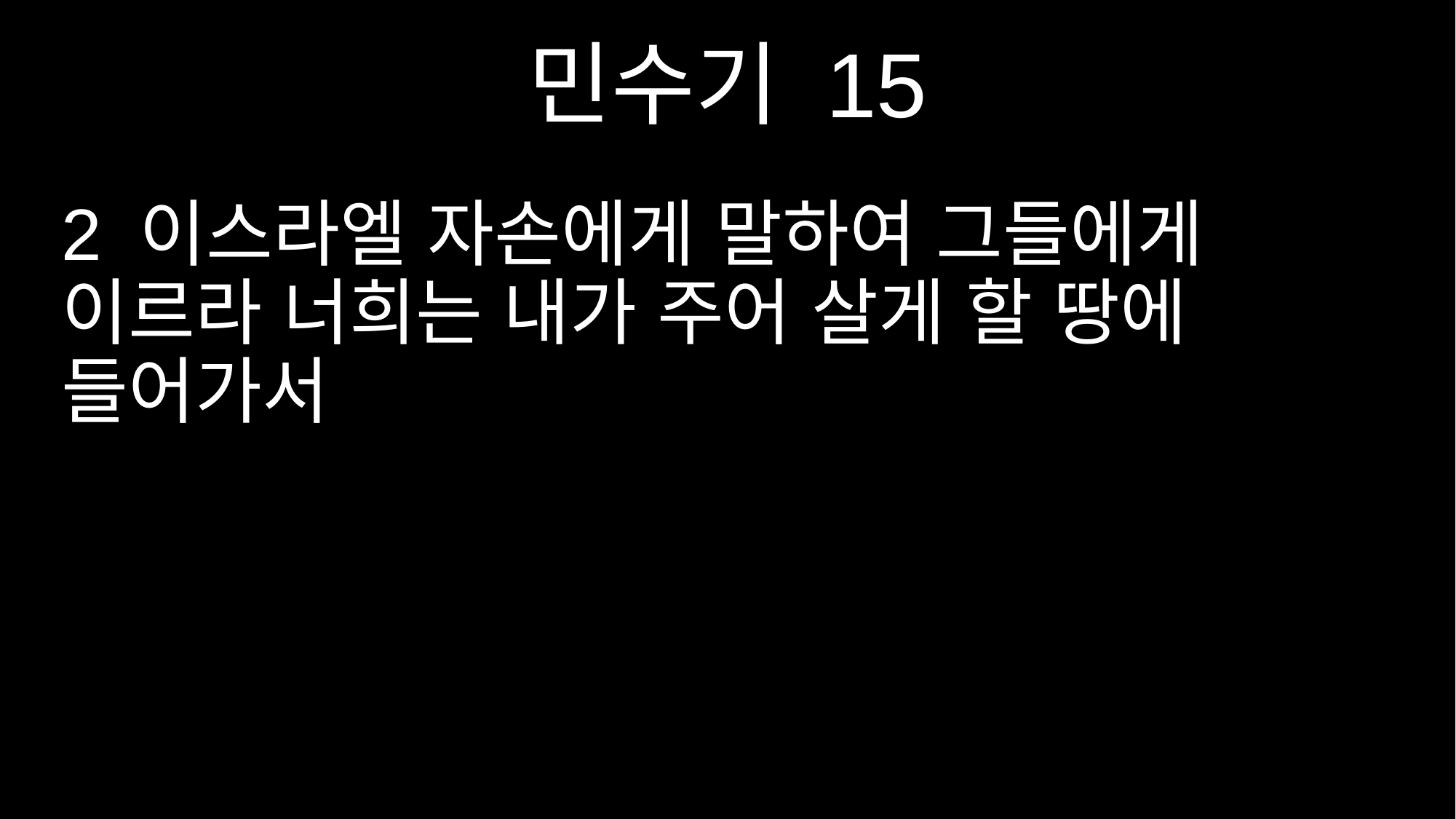

민수기 15
2 이스라엘 자손에게 말하여 그들에게 이르라 너희는 내가 주어 살게 할 땅에 들어가서